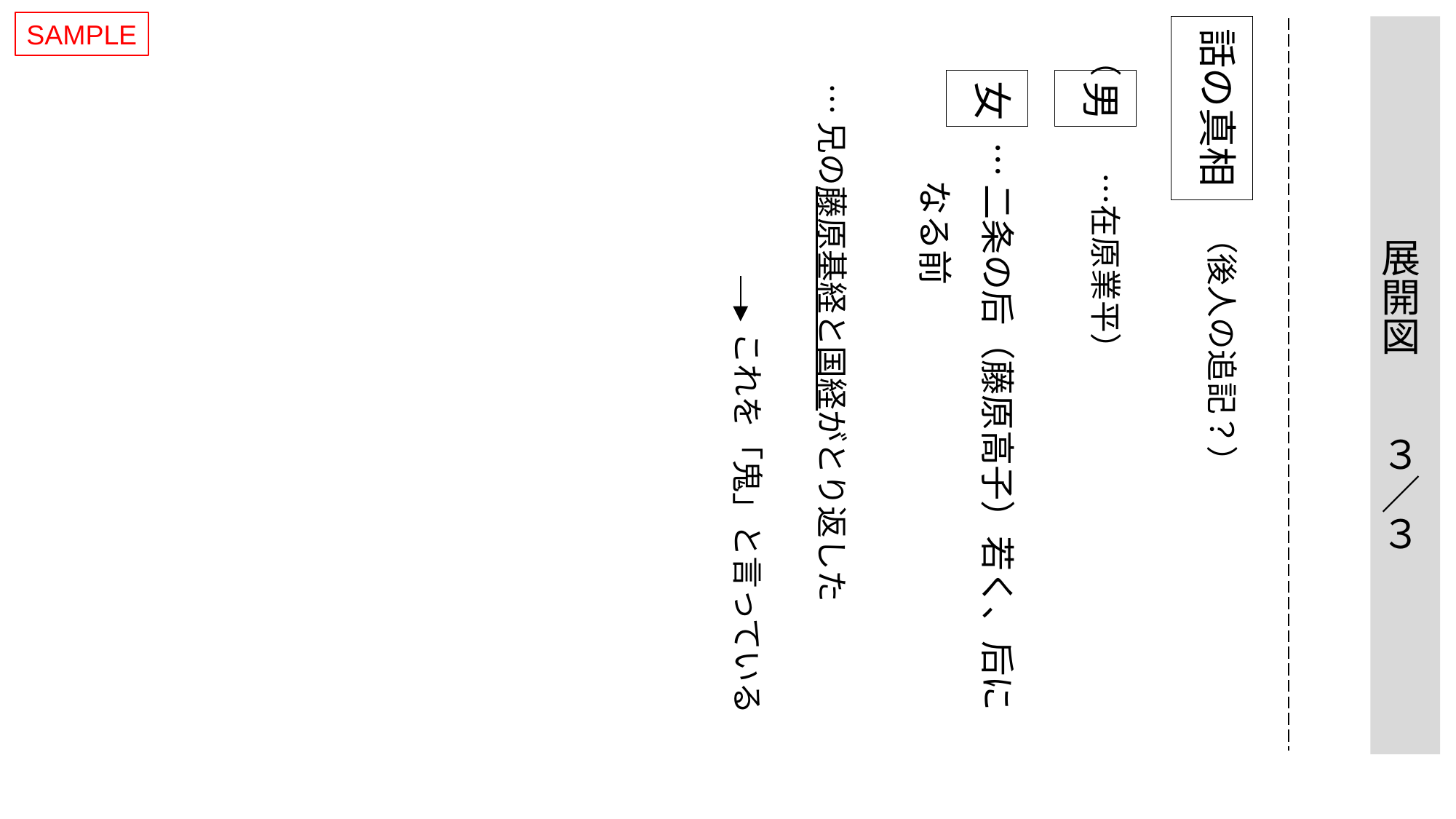

SAMPLE
話の真相
展開図　　３／３
（　　　…在原業平）
女
男
…兄の藤原基経と国経がとり返した
…二条の后（藤原高子）若く、后に
なる前
（後人の追記？）
これを「鬼」と言っている